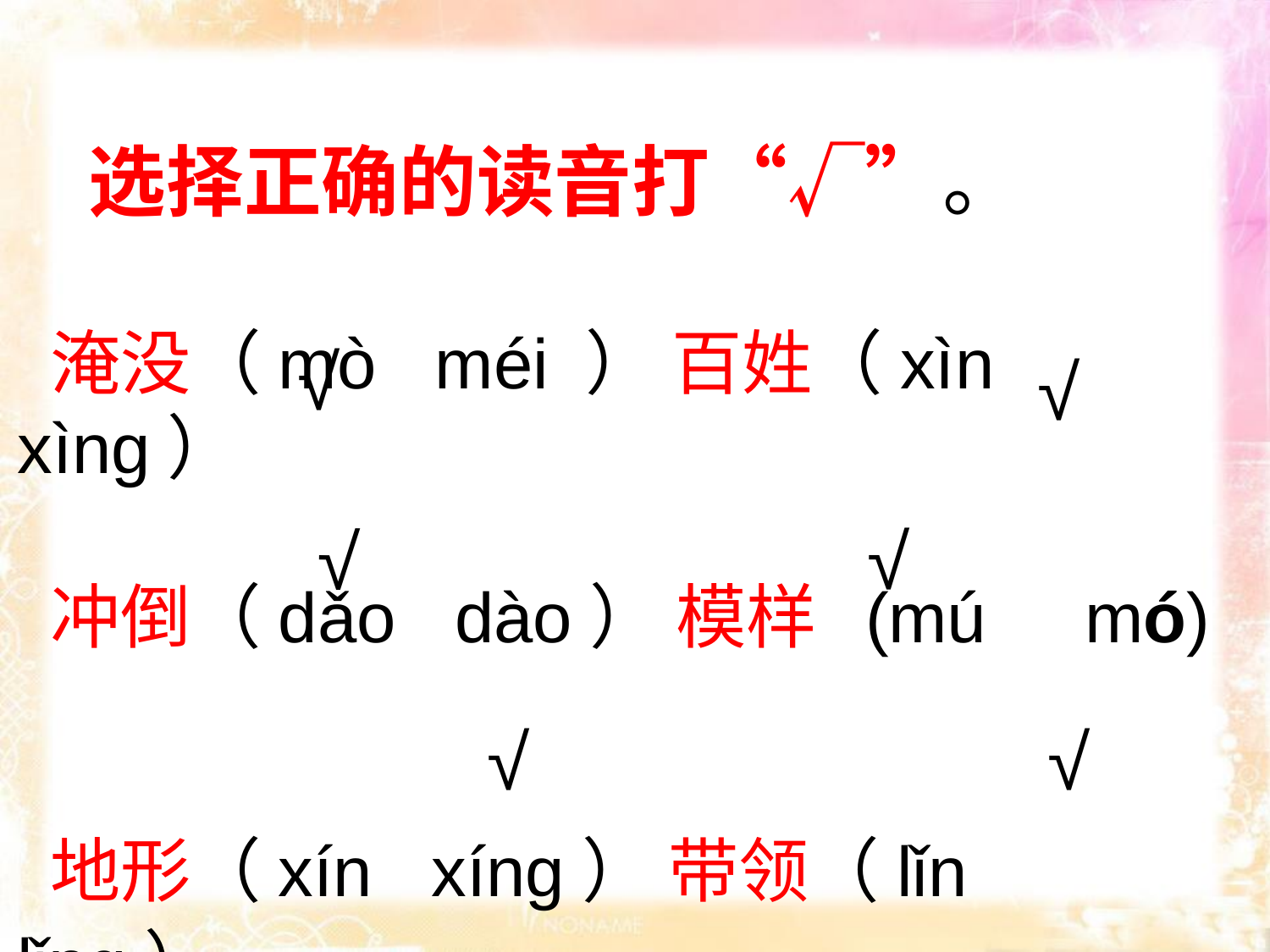

选择正确的读音打“√”。

 淹没（mò   méi ） 百姓（xìn   xìng）

 冲倒（dǎo   dào） 模样  (mú     mó)

 地形（xín   xíng） 带领（lǐn    lǐng）
√
√
√
√
√
√